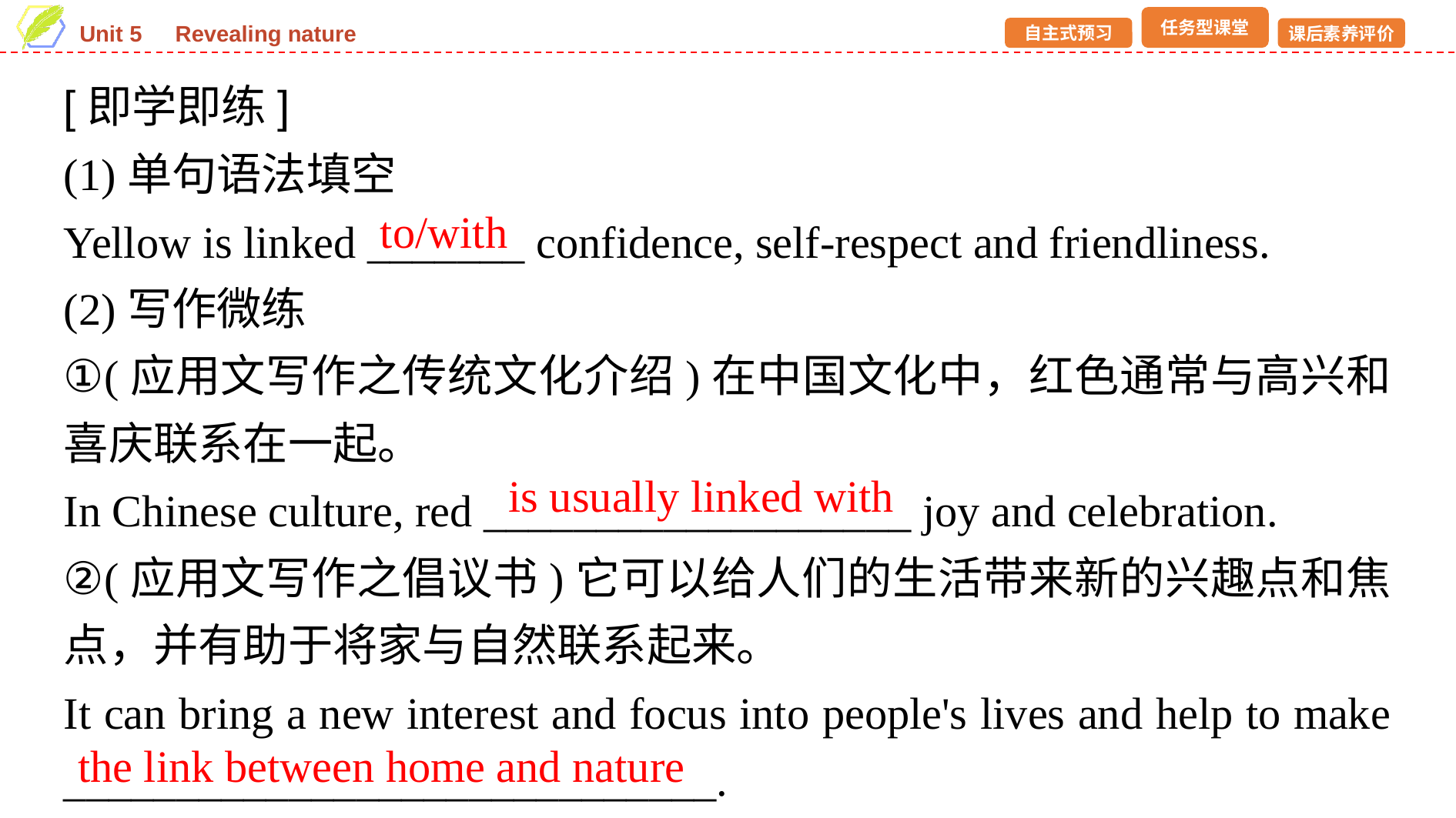

[即学即练]
(1)单句语法填空
Yellow is linked _______ confidence, self-respect and friendliness.
(2)写作微练
①(应用文写作之传统文化介绍)在中国文化中，红色通常与高兴和喜庆联系在一起。
In Chinese culture, red ___________________ joy and celebration.
②(应用文写作之倡议书)它可以给人们的生活带来新的兴趣点和焦点，并有助于将家与自然联系起来。
It can bring a new interest and focus into people's lives and help to make _____________________________.
to/with
is usually linked with
the link between home and nature